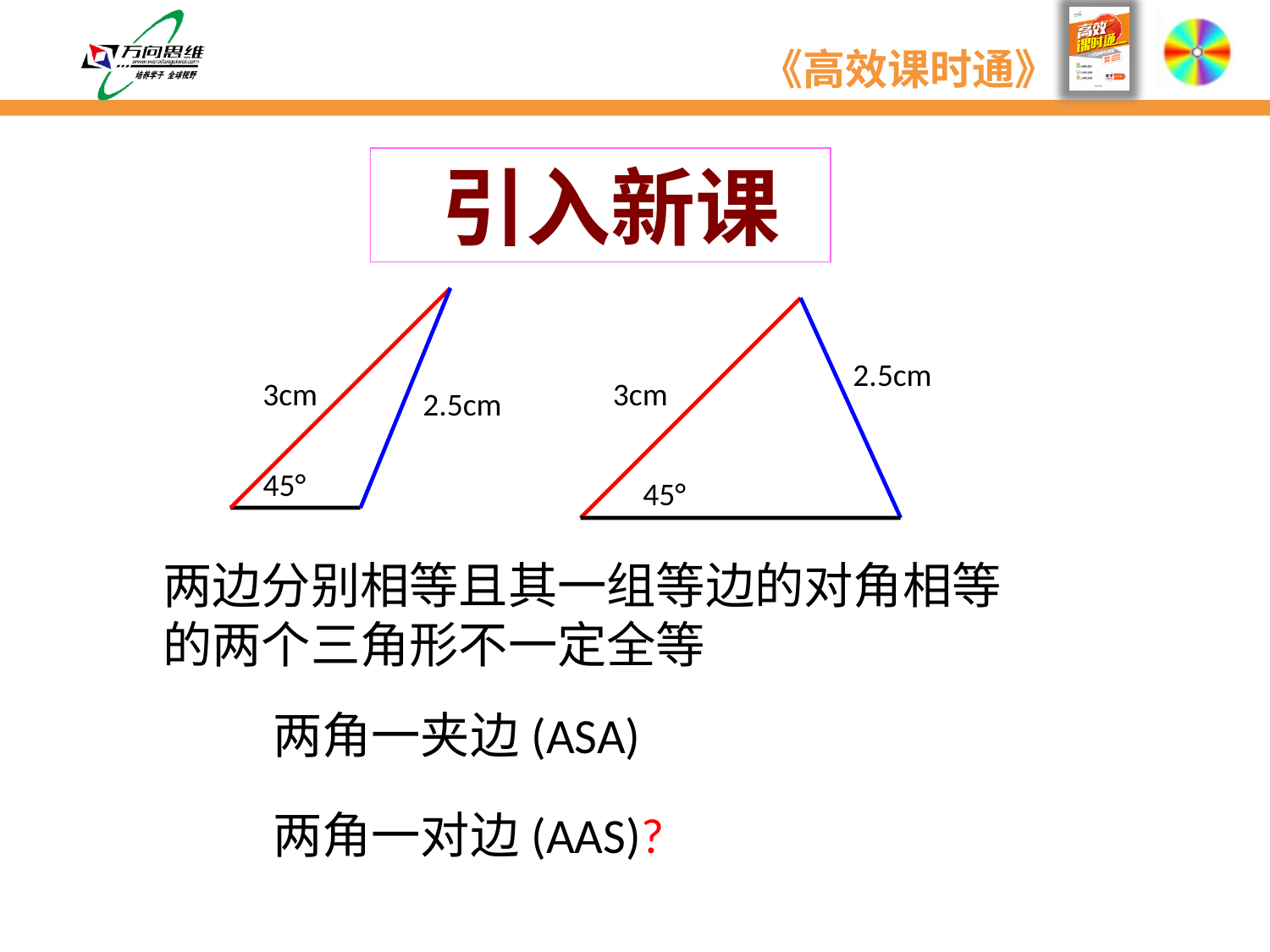

引入新课

2.5cm
3cm
3cm
2.5cm
45°
45°

两边分别相等且其一组等边的对角相等的两个三角形不一定全等
两角一夹边(ASA)
两角一对边(AAS)?